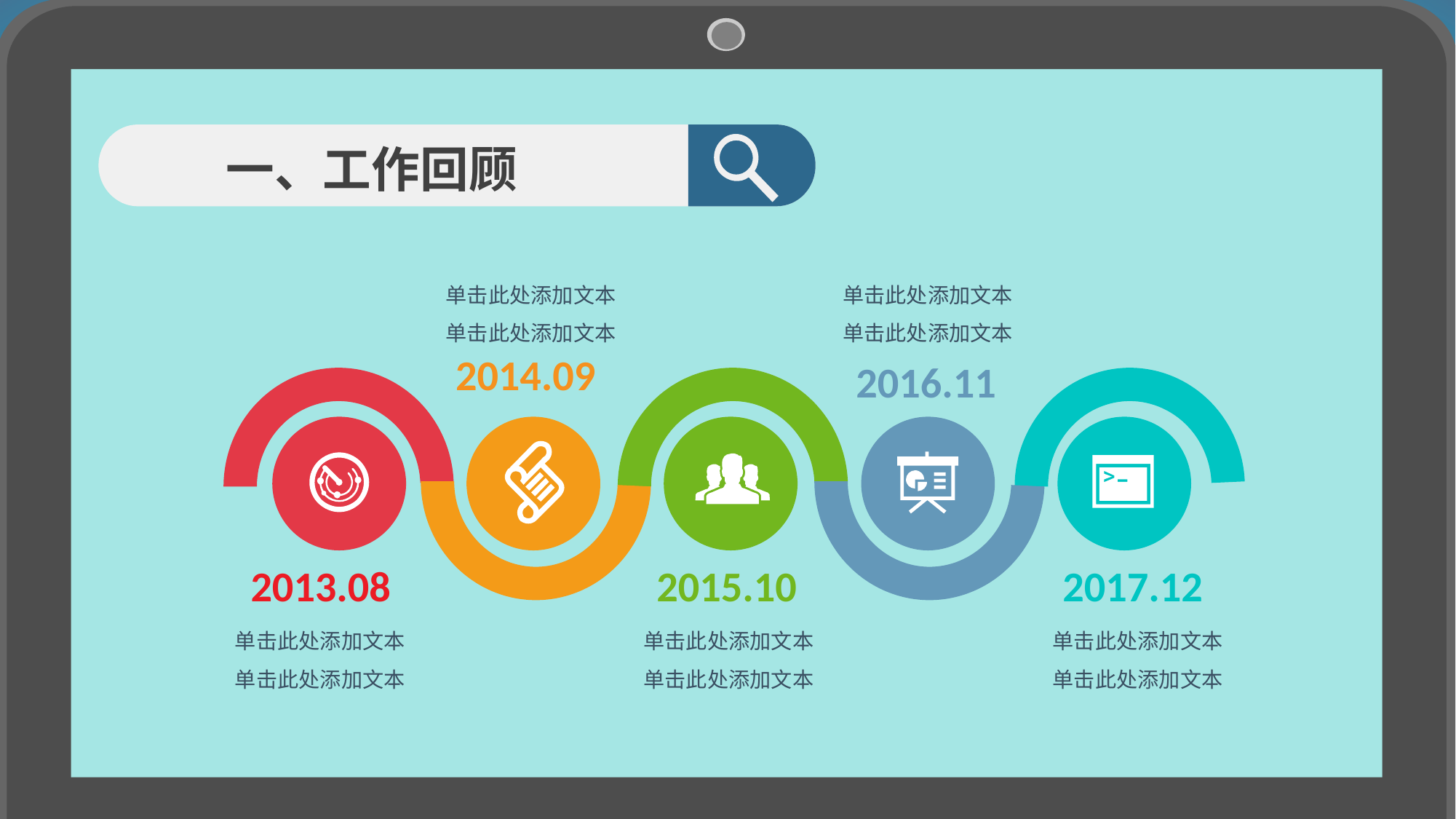

一、工作回顾
单击此处添加文本
单击此处添加文本
单击此处添加文本
单击此处添加文本
2014.09
2016.11

2013.08
2015.10
2017.12
单击此处添加文本
单击此处添加文本
单击此处添加文本
单击此处添加文本
单击此处添加文本
单击此处添加文本